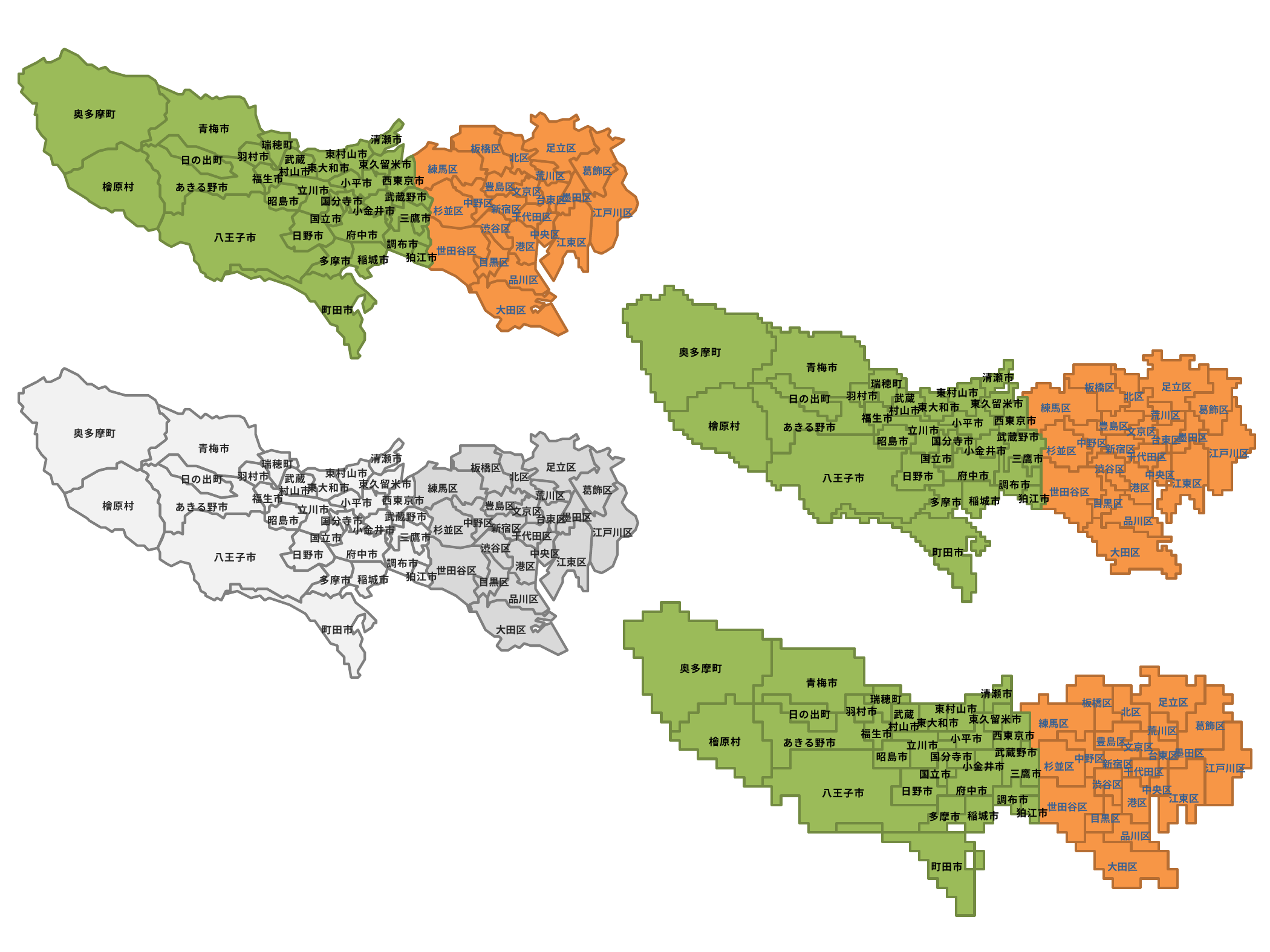

奥多摩町
青梅市
清瀬市
瑞穂町
東村山市
羽村市
武蔵
村山市
日の出町
東久留米市
東大和市
福生市
西東京市
小平市
檜原村
あきる野市
立川市
武蔵野市
昭島市
国分寺市
小金井市
三鷹市
国立市
府中市
日野市
八王子市
調布市
狛江市
稲城市
多摩市
町田市

足立区
板橋区
北区
練馬区
葛飾区
荒川区
豊島区
文京区
墨田区
台東区
中野区
新宿区
杉並区
江戸川区
千代田区
渋谷区
中央区
江東区
港区
世田谷区
目黒区
品川区
大田区

奥多摩町
青梅市
清瀬市
瑞穂町
東村山市
羽村市
武蔵
村山市
日の出町
東久留米市
東大和市
福生市
西東京市
小平市
檜原村
あきる野市
立川市
武蔵野市
昭島市
国分寺市
小金井市
三鷹市
国立市
府中市
日野市
八王子市
調布市
狛江市
稲城市
多摩市
町田市

足立区
板橋区
北区
練馬区
葛飾区
荒川区
豊島区
文京区
墨田区
台東区
中野区
新宿区
杉並区
江戸川区
千代田区
渋谷区
中央区
江東区
港区
世田谷区
目黒区
品川区
大田区
奥多摩町
青梅市
清瀬市
瑞穂町
東村山市
羽村市
武蔵
村山市
日の出町
東久留米市
東大和市
福生市
西東京市
小平市
檜原村
あきる野市
立川市
武蔵野市
昭島市
国分寺市
小金井市
三鷹市
国立市
府中市
日野市
八王子市
調布市
狛江市
稲城市
多摩市
町田市

足立区
板橋区
北区
練馬区
葛飾区
荒川区
豊島区
文京区
墨田区
台東区
中野区
新宿区
杉並区
江戸川区
千代田区
渋谷区
中央区
江東区
港区
世田谷区
目黒区
品川区
大田区

奥多摩町
青梅市
清瀬市
瑞穂町
東村山市
羽村市
武蔵
村山市
日の出町
東久留米市
東大和市
福生市
西東京市
小平市
檜原村
あきる野市
立川市
武蔵野市
昭島市
国分寺市
小金井市
三鷹市
国立市
府中市
日野市
八王子市
調布市
狛江市
稲城市
多摩市
町田市

足立区
板橋区
北区
練馬区
葛飾区
荒川区
豊島区
文京区
墨田区
台東区
中野区
新宿区
杉並区
江戸川区
千代田区
渋谷区
中央区
江東区
港区
世田谷区
目黒区
品川区
大田区